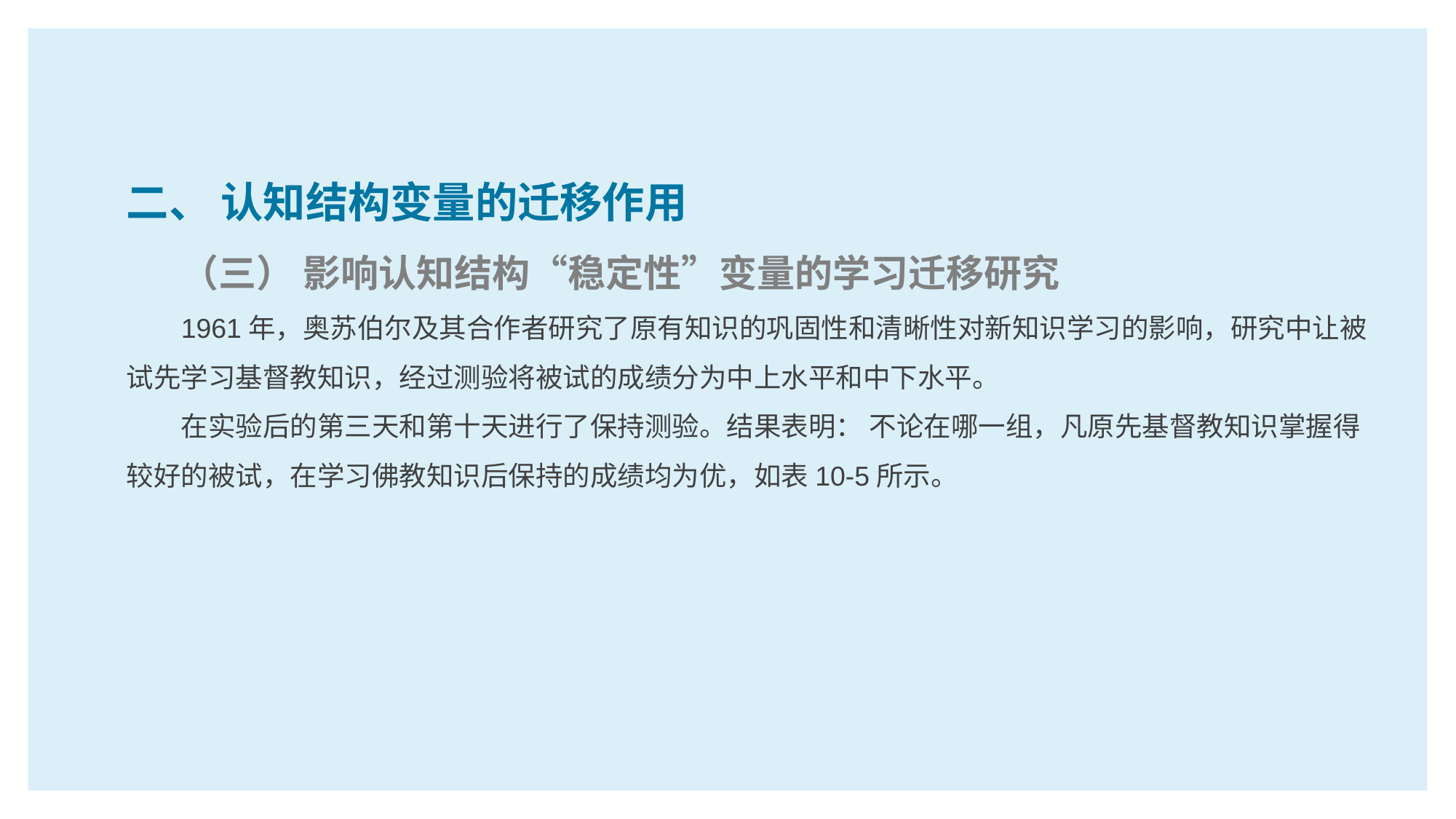

二、 认知结构变量的迁移作用
（三） 影响认知结构“稳定性”变量的学习迁移研究
1961年，奥苏伯尔及其合作者研究了原有知识的巩固性和清晰性对新知识学习的影响，研究中让被试先学习基督教知识，经过测验将被试的成绩分为中上水平和中下水平。
在实验后的第三天和第十天进行了保持测验。结果表明： 不论在哪一组，凡原先基督教知识掌握得较好的被试，在学习佛教知识后保持的成绩均为优，如表10-5所示。